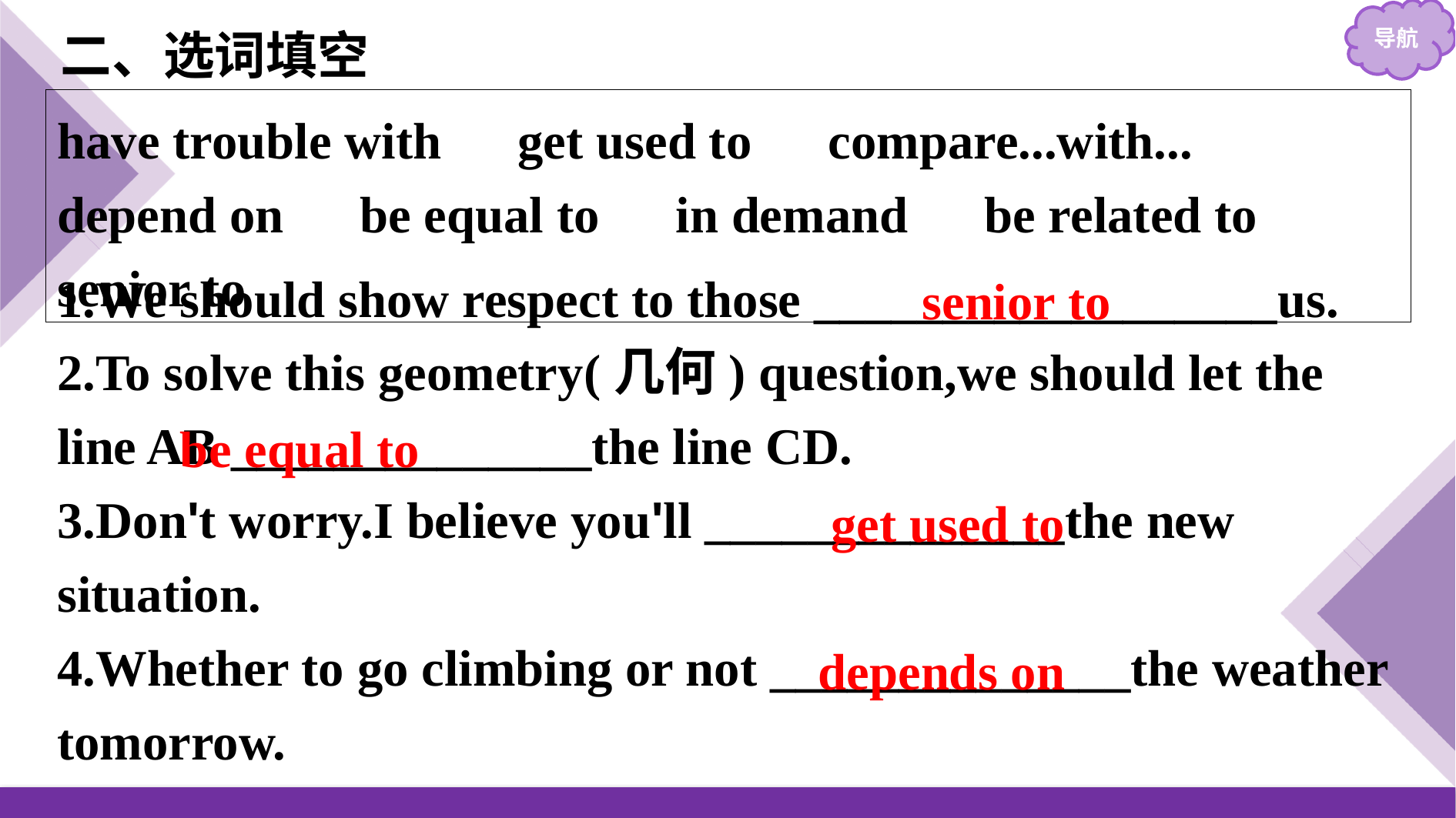

二、选词填空
have trouble with　get used to　compare...with...　depend on　be equal to　in demand　be related to　senior to
1.We should show respect to those __________________us.
2.To solve this geometry(几何) question,we should let the line AB ______________the line CD.
3.Don't worry.I believe you'll ______________the new situation.
4.Whether to go climbing or not ______________the weather tomorrow.
senior to
be equal to
get used to
depends on